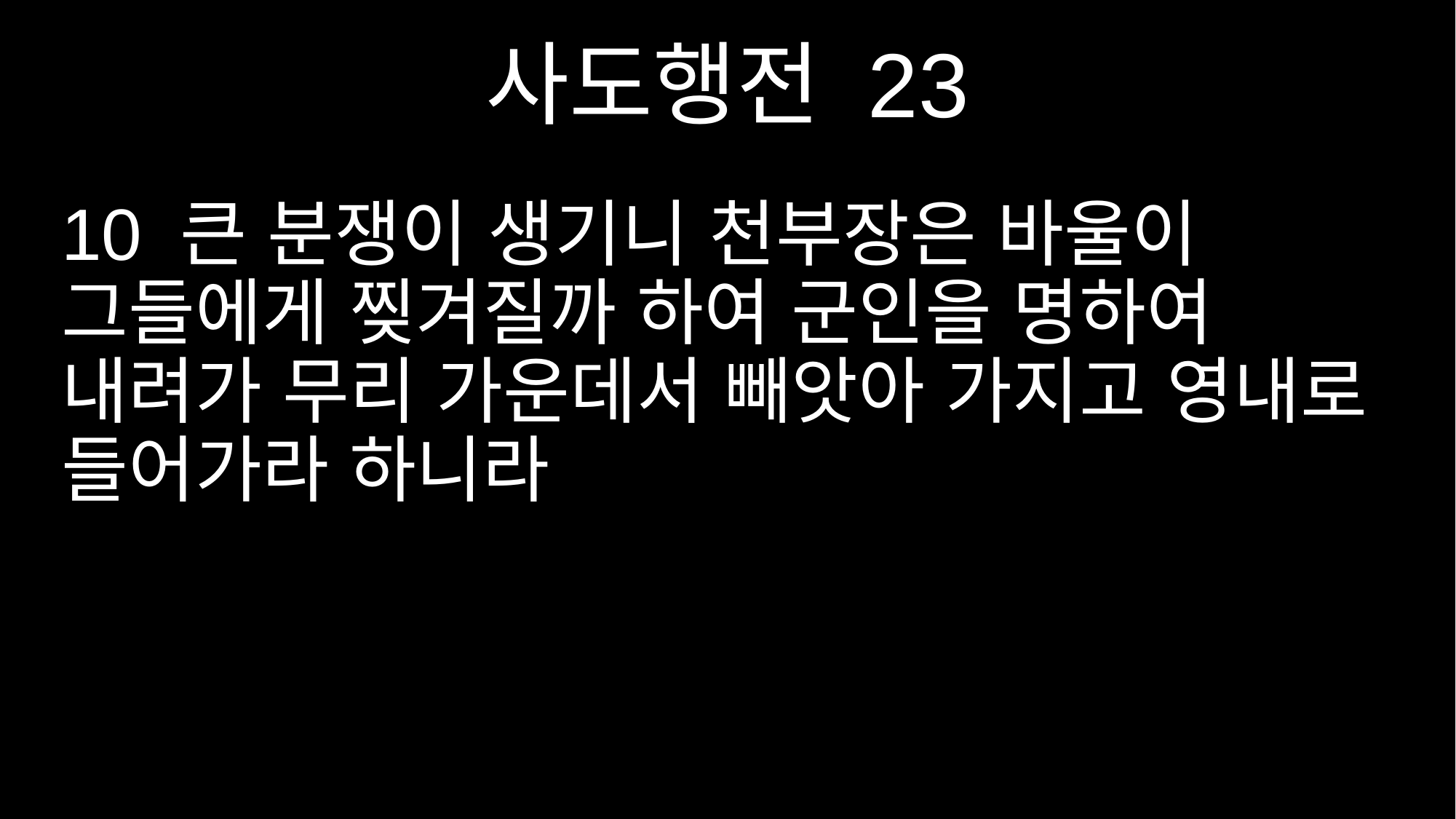

사도행전 23
10 큰 분쟁이 생기니 천부장은 바울이 그들에게 찢겨질까 하여 군인을 명하여 내려가 무리 가운데서 빼앗아 가지고 영내로 들어가라 하니라